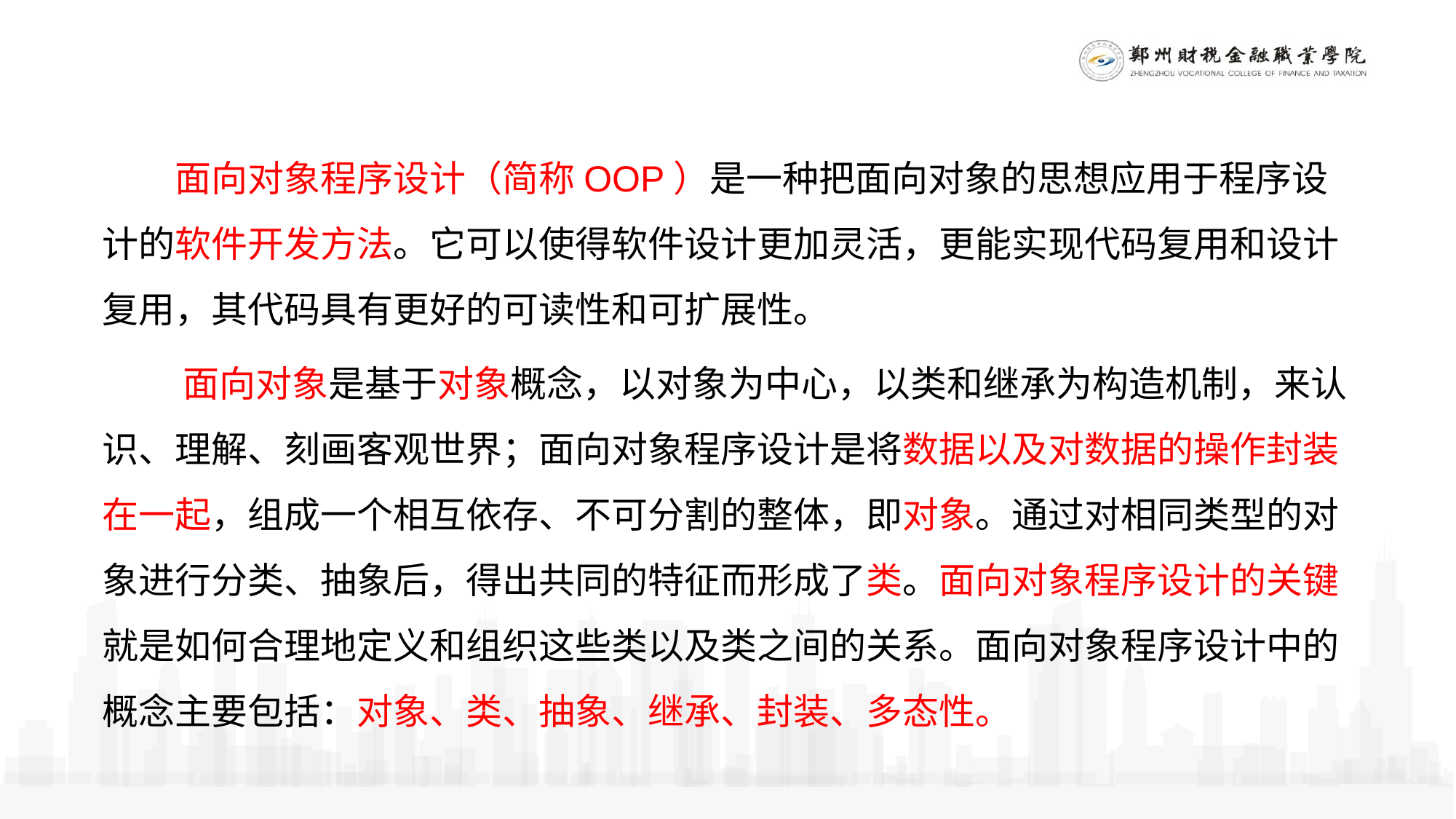

面向对象程序设计（简称OOP）是一种把面向对象的思想应用于程序设计的软件开发方法。它可以使得软件设计更加灵活，更能实现代码复用和设计复用，其代码具有更好的可读性和可扩展性。
    面向对象是基于对象概念，以对象为中心，以类和继承为构造机制，来认识、理解、刻画客观世界；面向对象程序设计是将数据以及对数据的操作封装在一起，组成一个相互依存、不可分割的整体，即对象。通过对相同类型的对象进行分类、抽象后，得出共同的特征而形成了类。面向对象程序设计的关键就是如何合理地定义和组织这些类以及类之间的关系。面向对象程序设计中的概念主要包括：对象、类、抽象、继承、封装、多态性。